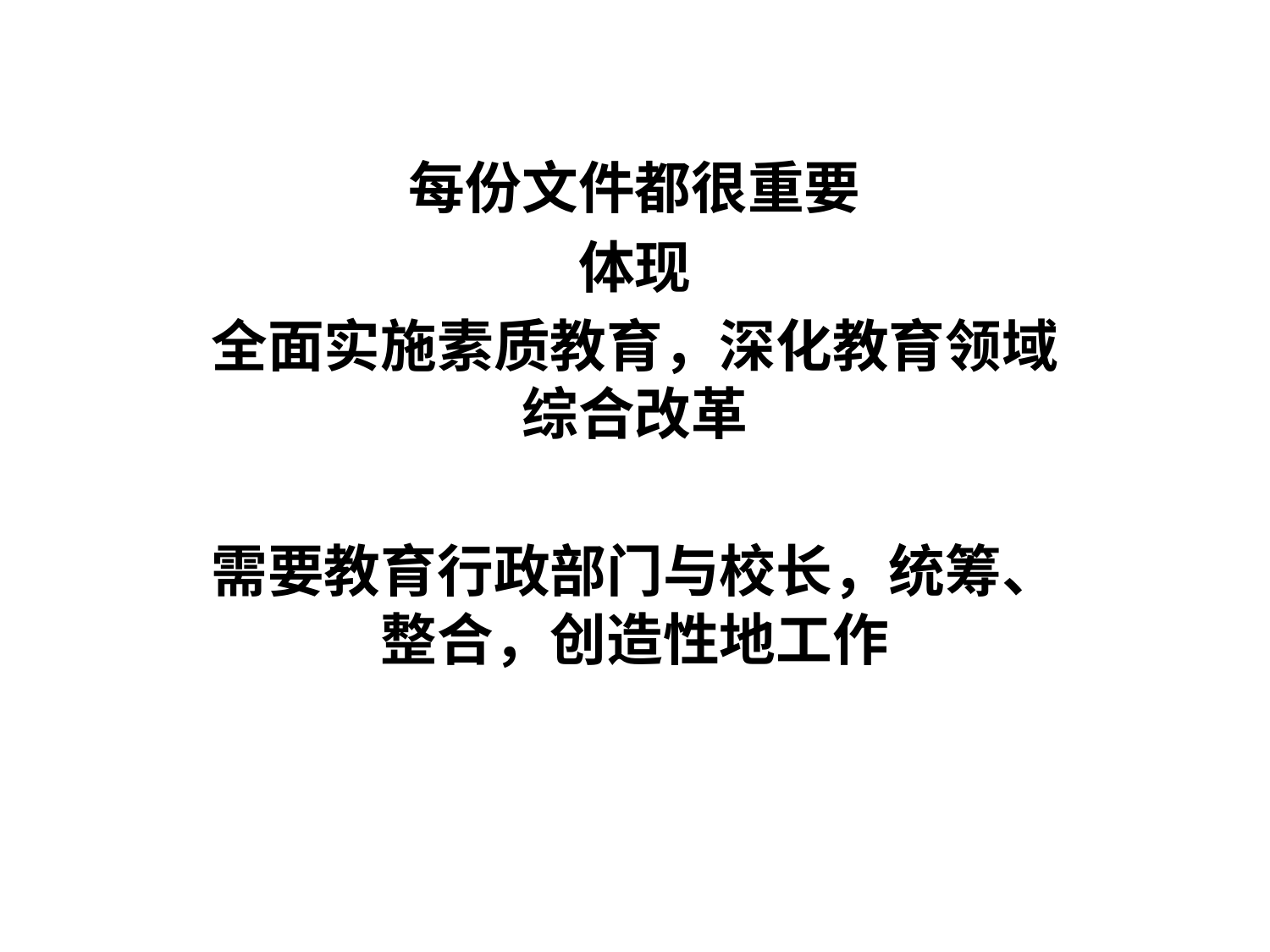

每份文件都很重要
体现
全面实施素质教育，深化教育领域综合改革

需要教育行政部门与校长，统筹、整合，创造性地工作